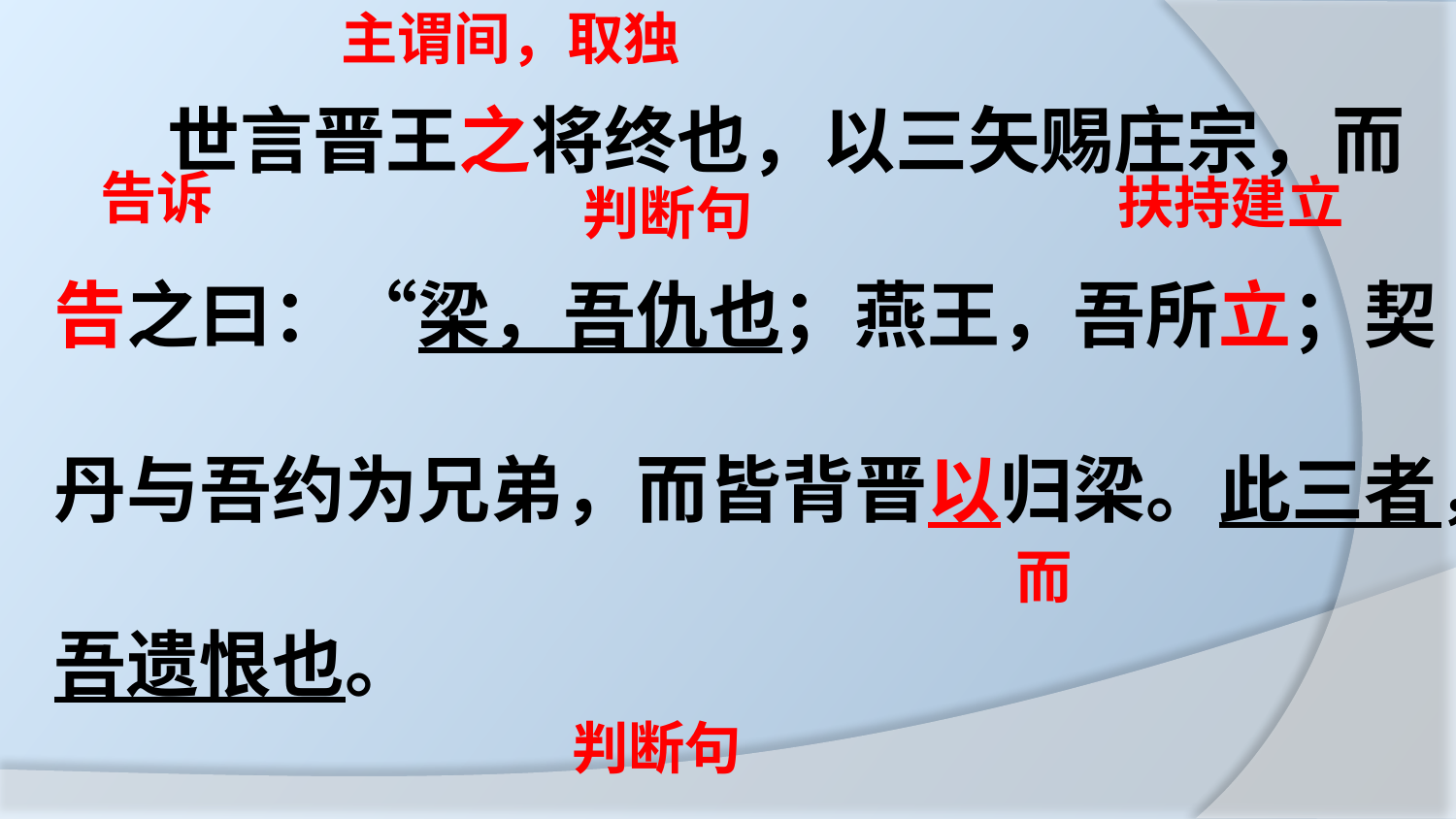

# 世言晋王之将终也，以三矢赐庄宗，而告之曰：“梁，吾仇也；燕王，吾所立；契丹与吾约为兄弟，而皆背晋以归梁。此三者，吾遗恨也。

主谓间，取独
告诉
扶持建立
判断句
而
判断句